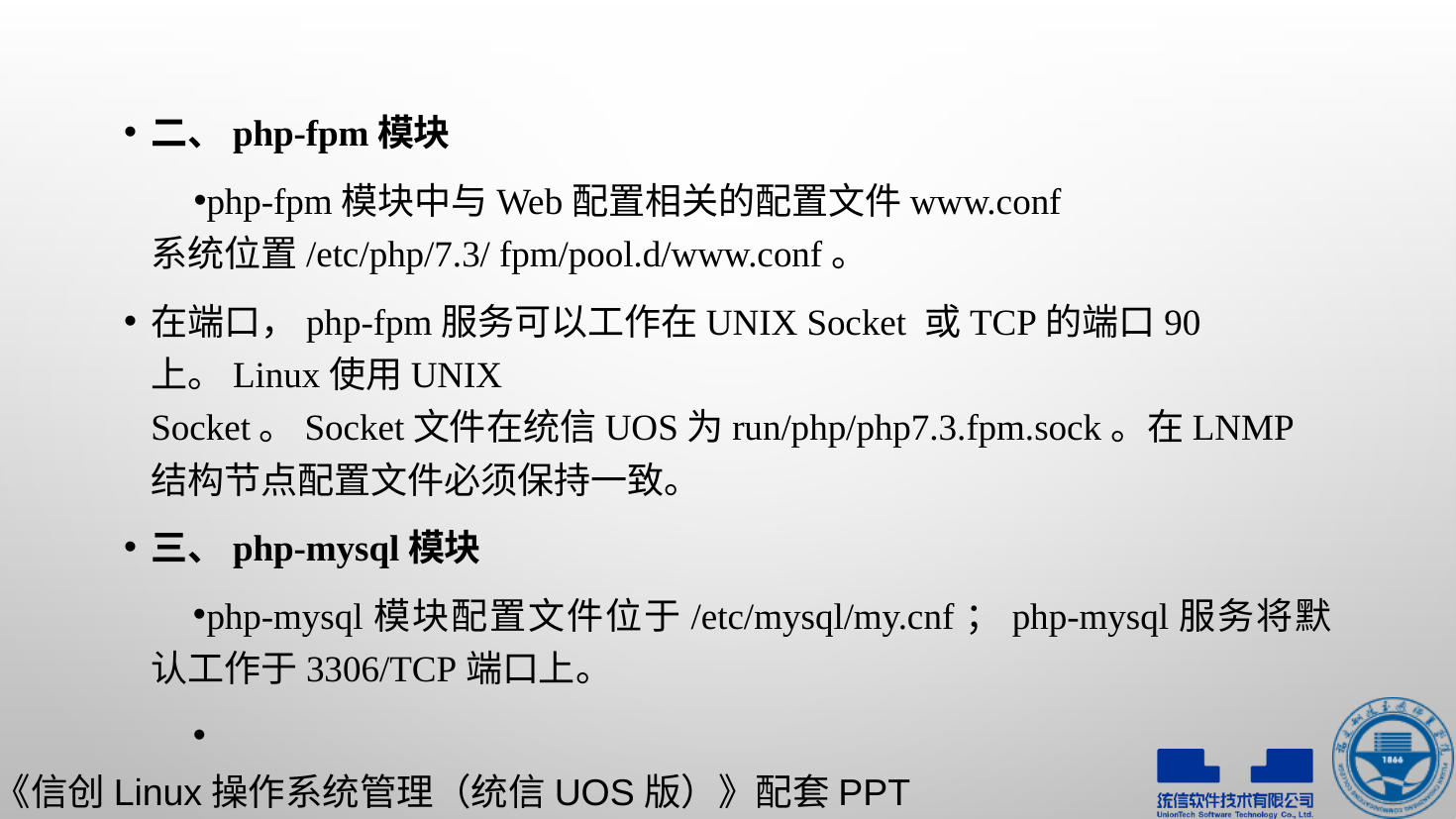

二、php-fpm模块
php-fpm模块中与Web配置相关的配置文件www.conf 系统位置/etc/php/7.3/ fpm/pool.d/www.conf。
在端口，php-fpm服务可以工作在UNIX Socket 或TCP的端口90上。Linux使用UNIX Socket。Socket文件在统信UOS为run/php/php7.3.fpm.sock。在LNMP结构节点配置文件必须保持一致。
三、php-mysql模块
php-mysql模块配置文件位于/etc/mysql/my.cnf；php-mysql服务将默认工作于3306/TCP端口上。